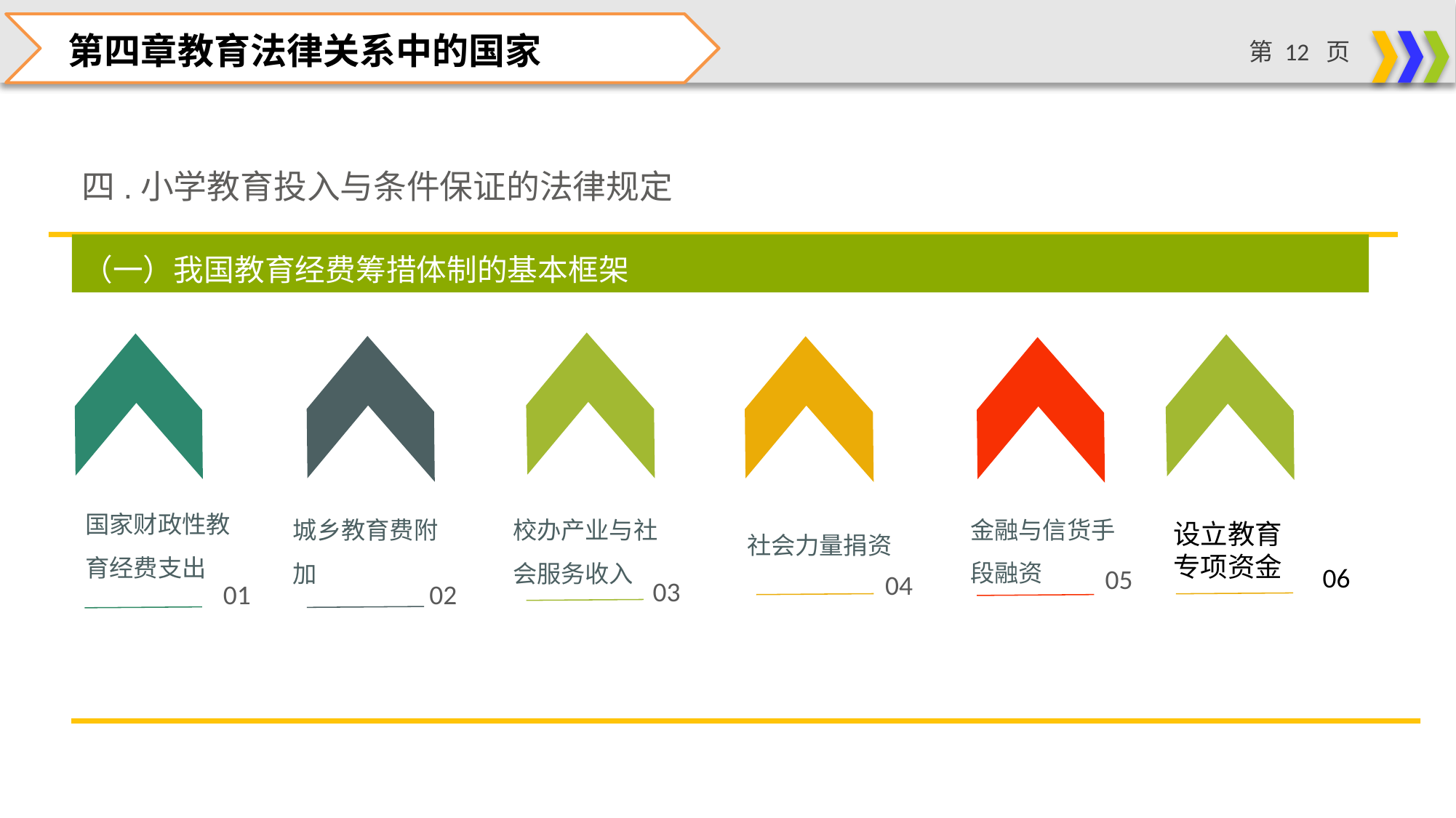

第四章教育法律关系中的国家
四.小学教育投入与条件保证的法律规定

（一）我国教育经费筹措体制的基本框架

国家财政性教育经费支出
金融与信货手段融资
城乡教育费附加
校办产业与社会服务收入
社会力量捐资
设立教育
专项资金
06
05
04
03
02
01